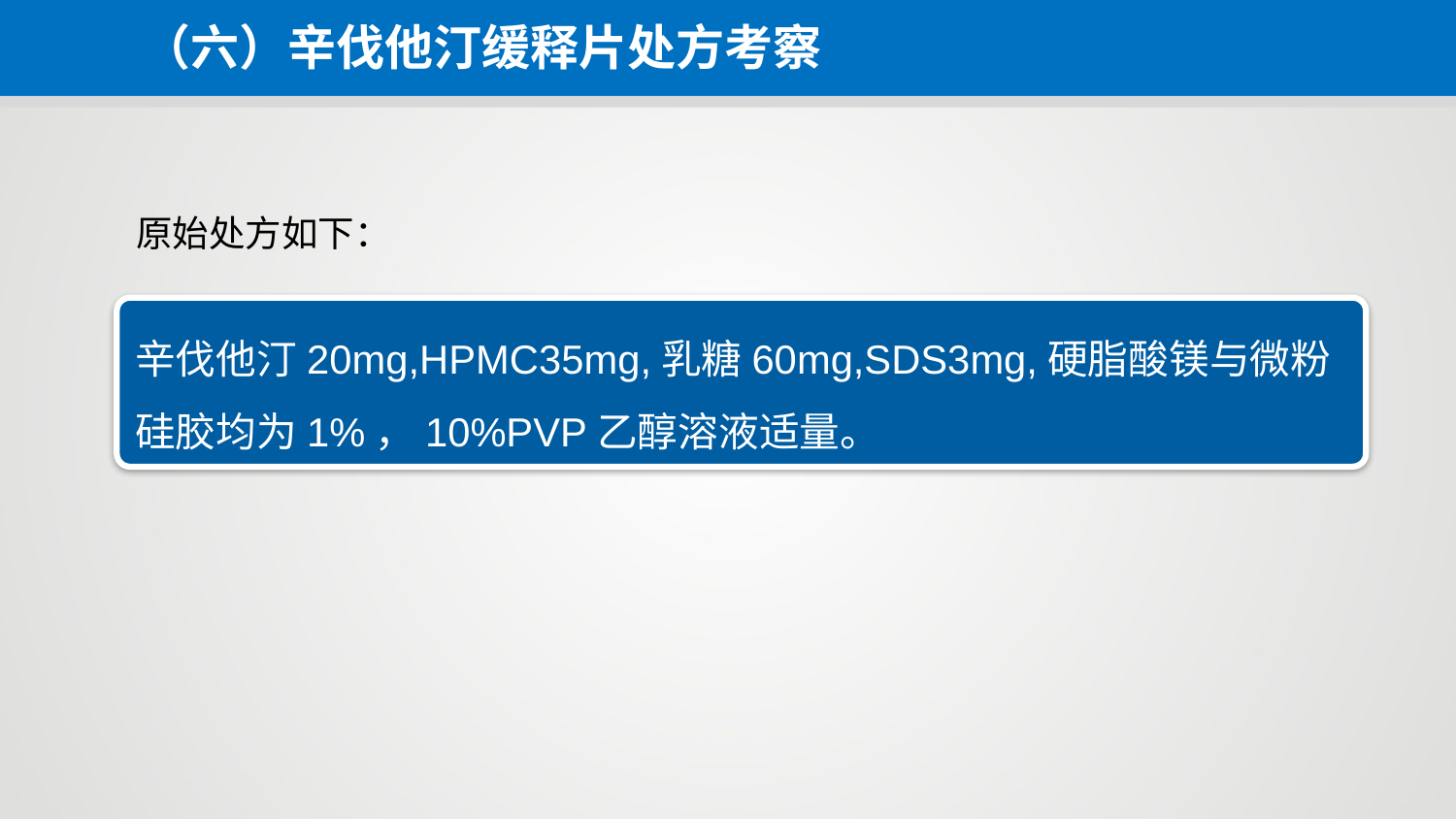

（六）辛伐他汀缓释片处方考察
原始处方如下：
辛伐他汀20mg,HPMC35mg,乳糖60mg,SDS3mg,硬脂酸镁与微粉硅胶均为1%，10%PVP乙醇溶液适量。